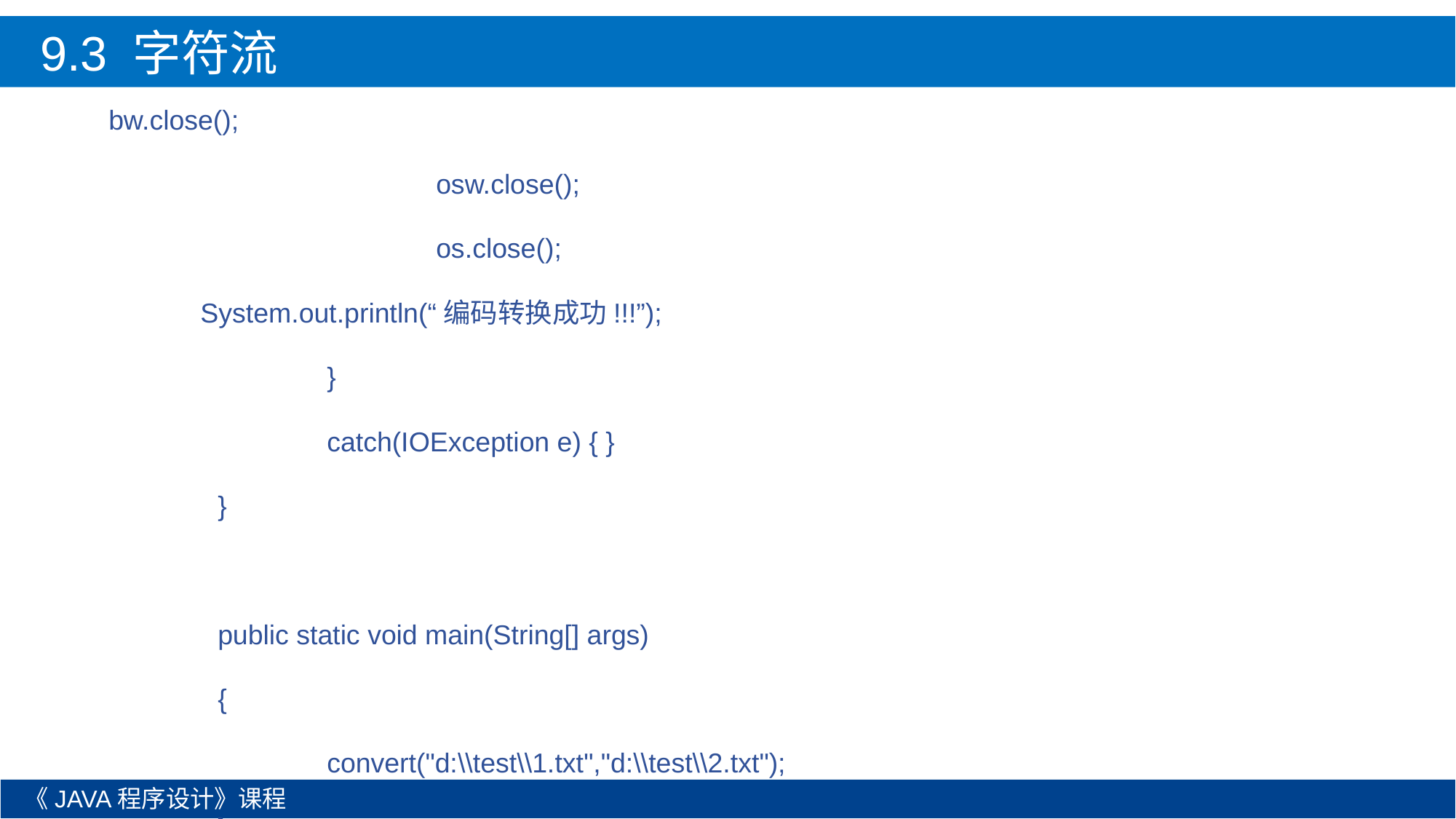

9.3 字符流
bw.close();
			osw.close();
			os.close();
            System.out.println(“编码转换成功!!!”);
		}
		catch(IOException e) { }
	}

	public static void main(String[] args)
	{
		convert("d:\\test\\1.txt","d:\\test\\2.txt");
	}
}
《JAVA程序设计》课程